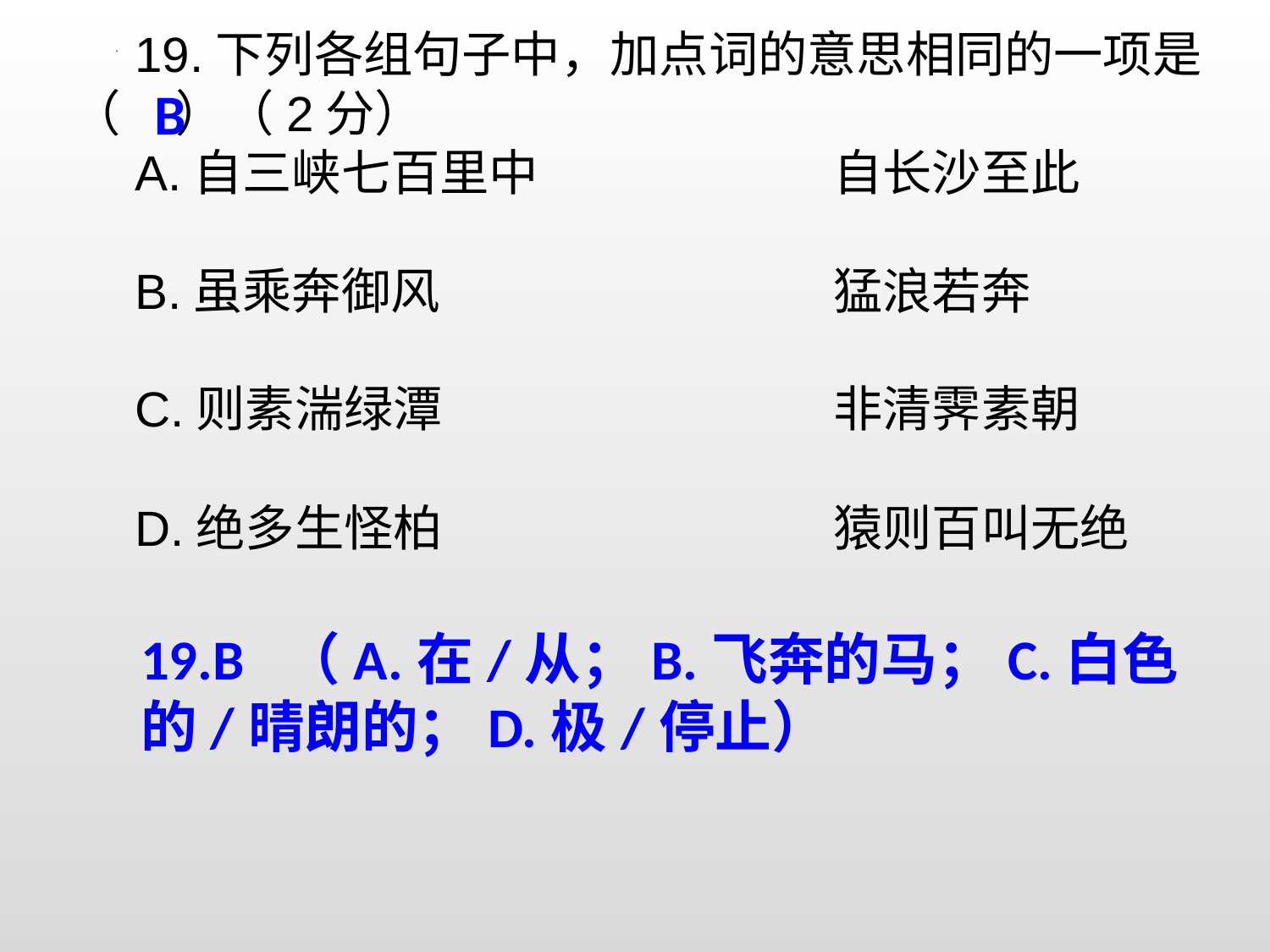

19.下列各组句子中，加点词的意思相同的一项是（     ）（2分）
A.自三峡七百里中			自长沙至此

B.虽乘奔御风				猛浪若奔

C.则素湍绿潭				非清霁素朝

D.绝多生怪柏				猿则百叫无绝
B
19.B  （A.在/从；B.飞奔的马；C.白色的/晴朗的；D.极/停止）